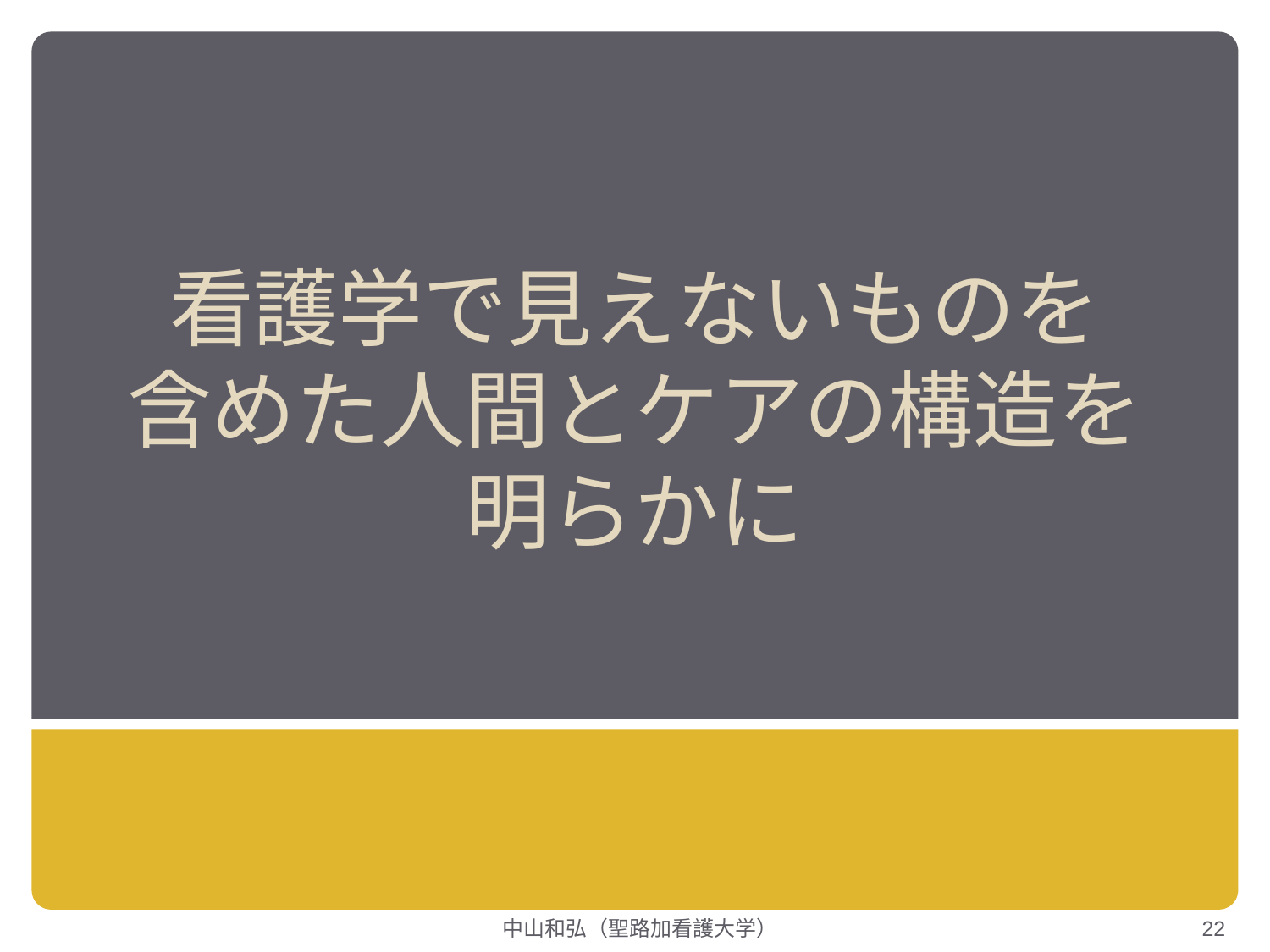

# 看護学で見えないものを 含めた人間とケアの構造を明らかに

中山和弘（聖路加看護大学）
22